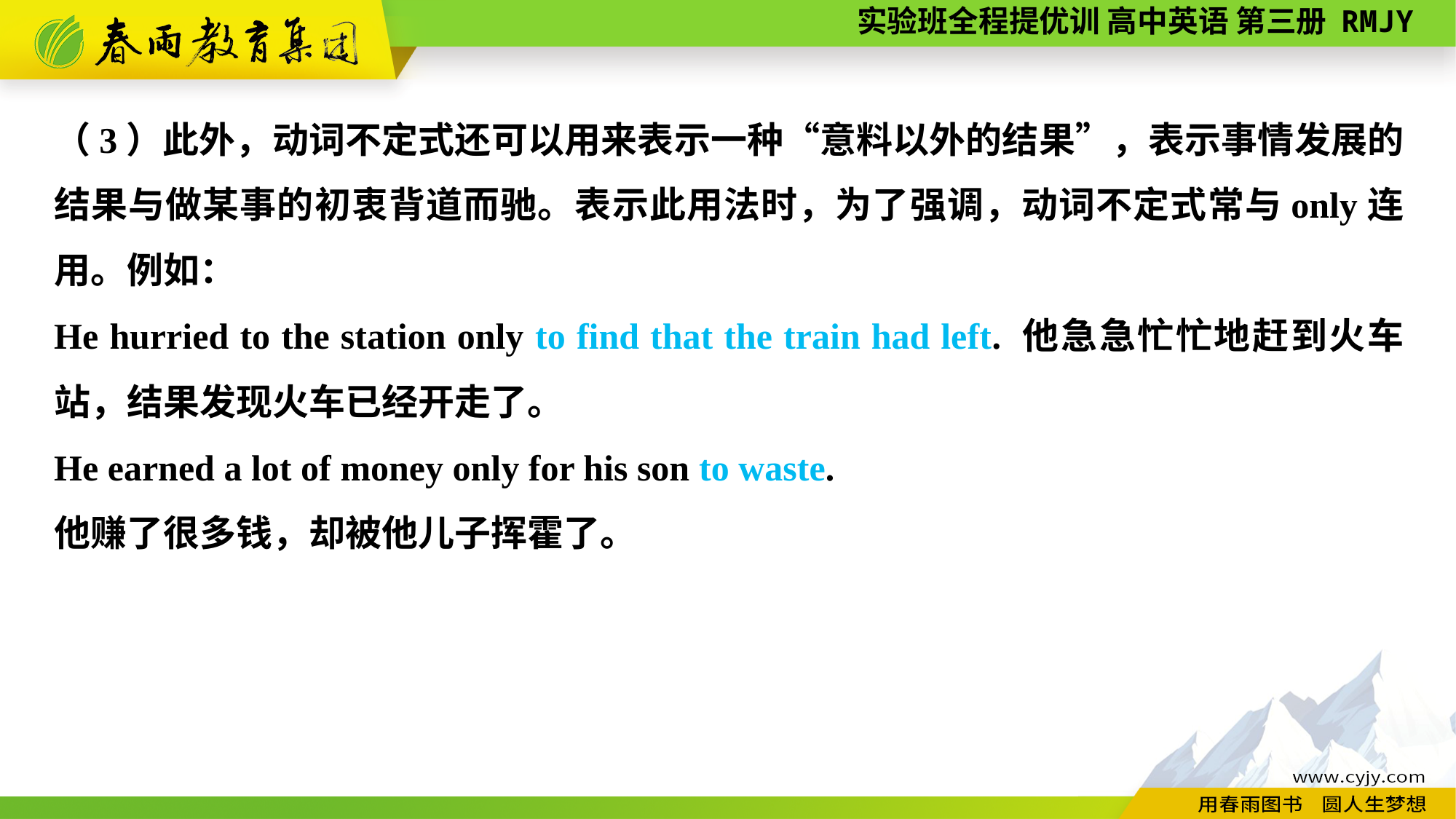

（3）此外，动词不定式还可以用来表示一种“意料以外的结果”，表示事情发展的结果与做某事的初衷背道而驰。表示此用法时，为了强调，动词不定式常与only连用。例如：
He hurried to the station only to find that the train had left. 他急急忙忙地赶到火车站，结果发现火车已经开走了。
He earned a lot of money only for his son to waste.
他赚了很多钱，却被他儿子挥霍了。